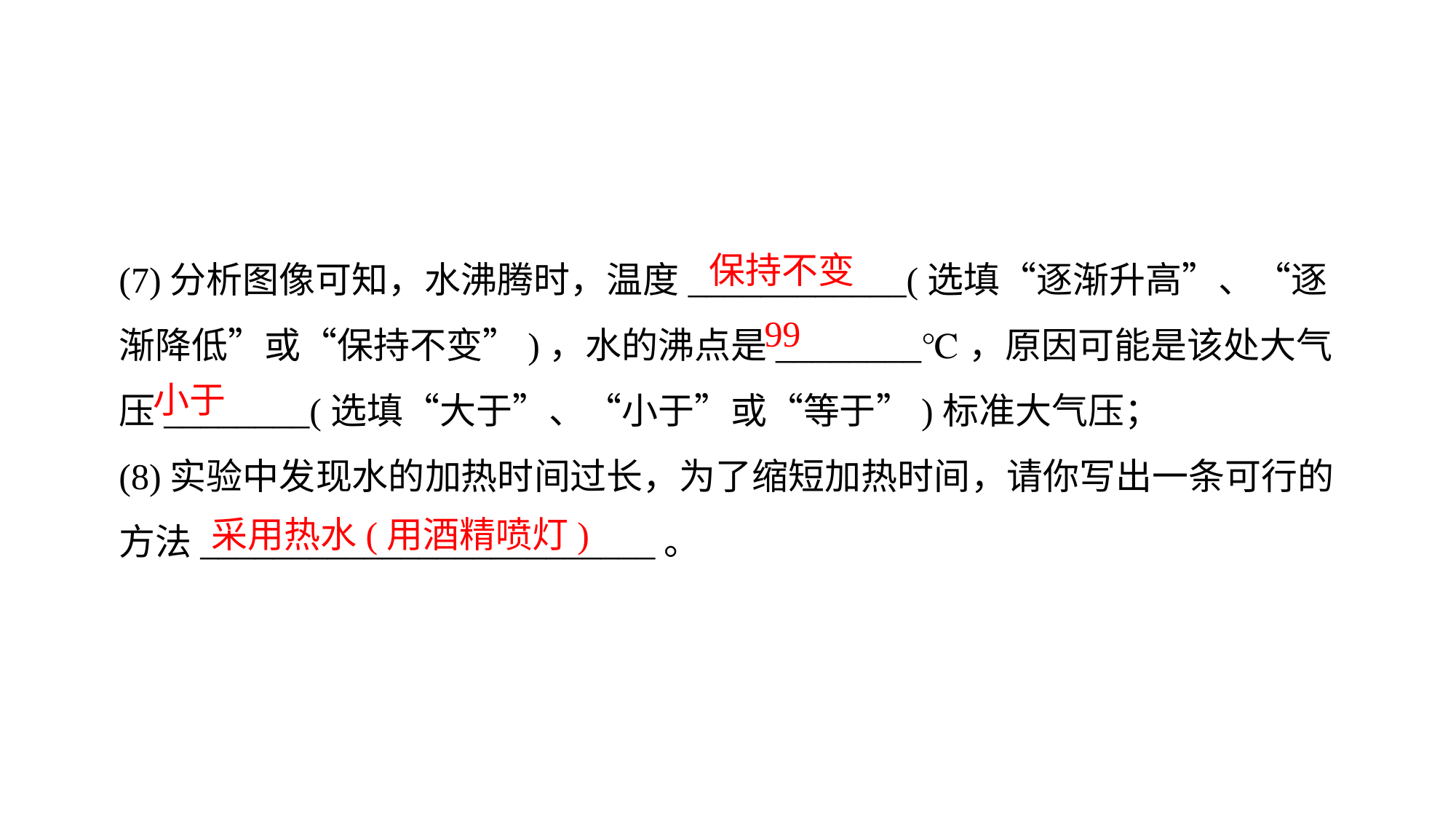

(7)分析图像可知，水沸腾时，温度____________(选填“逐渐升高”、“逐渐降低”或“保持不变”)，水的沸点是________℃，原因可能是该处大气压________(选填“大于”、“小于”或“等于”)标准大气压；
(8)实验中发现水的加热时间过长，为了缩短加热时间，请你写出一条可行的方法_________________________。
保持不变
99
小于
采用热水(用酒精喷灯)